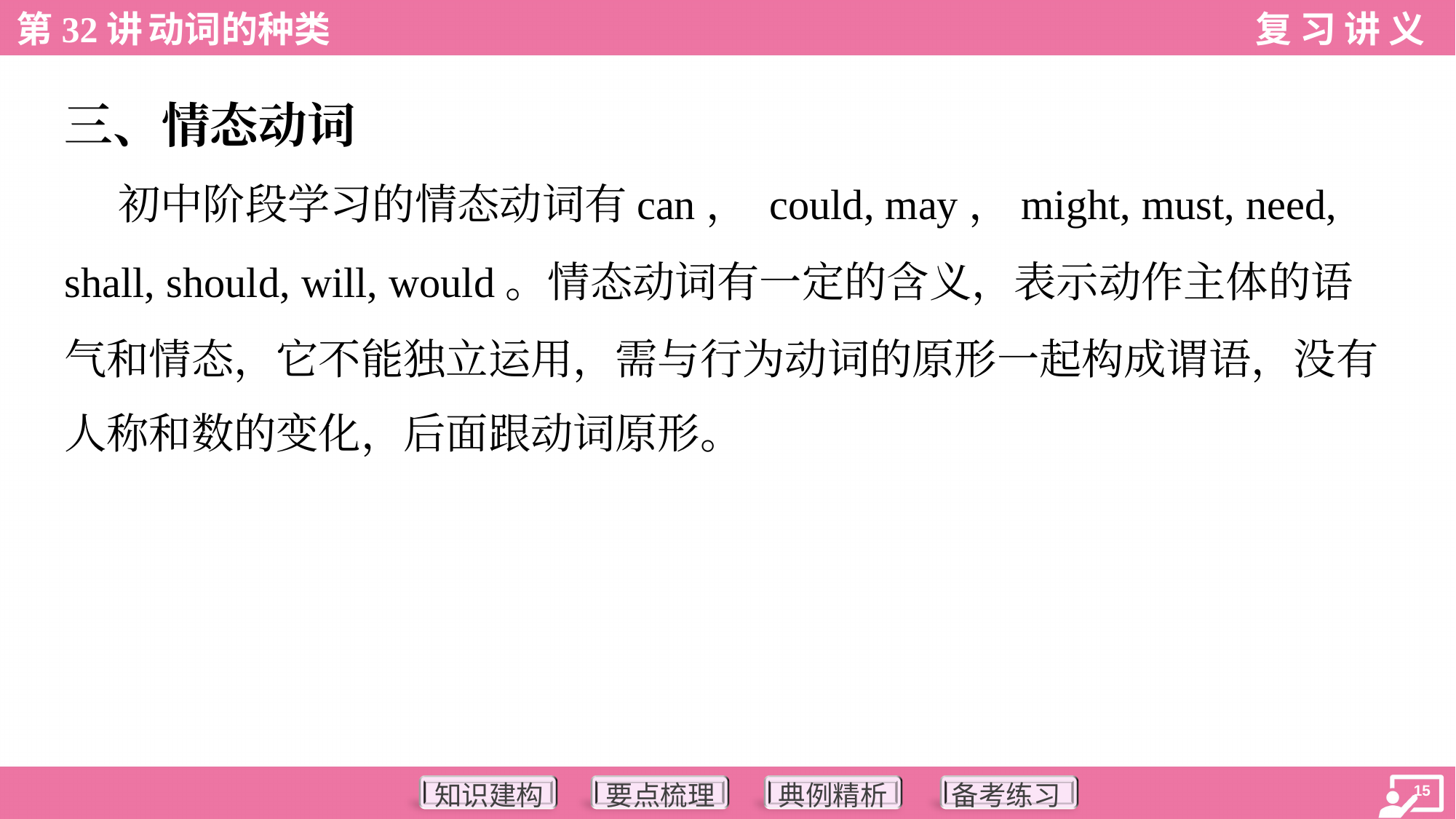

三、情态动词
    初中阶段学习的情态动词有can， could, may，might, must, need,
shall, should, will, would。情态动词有一定的含义，表示动作主体的语
气和情态，它不能独立运用，需与行为动词的原形一起构成谓语，没有
人称和数的变化，后面跟动词原形。